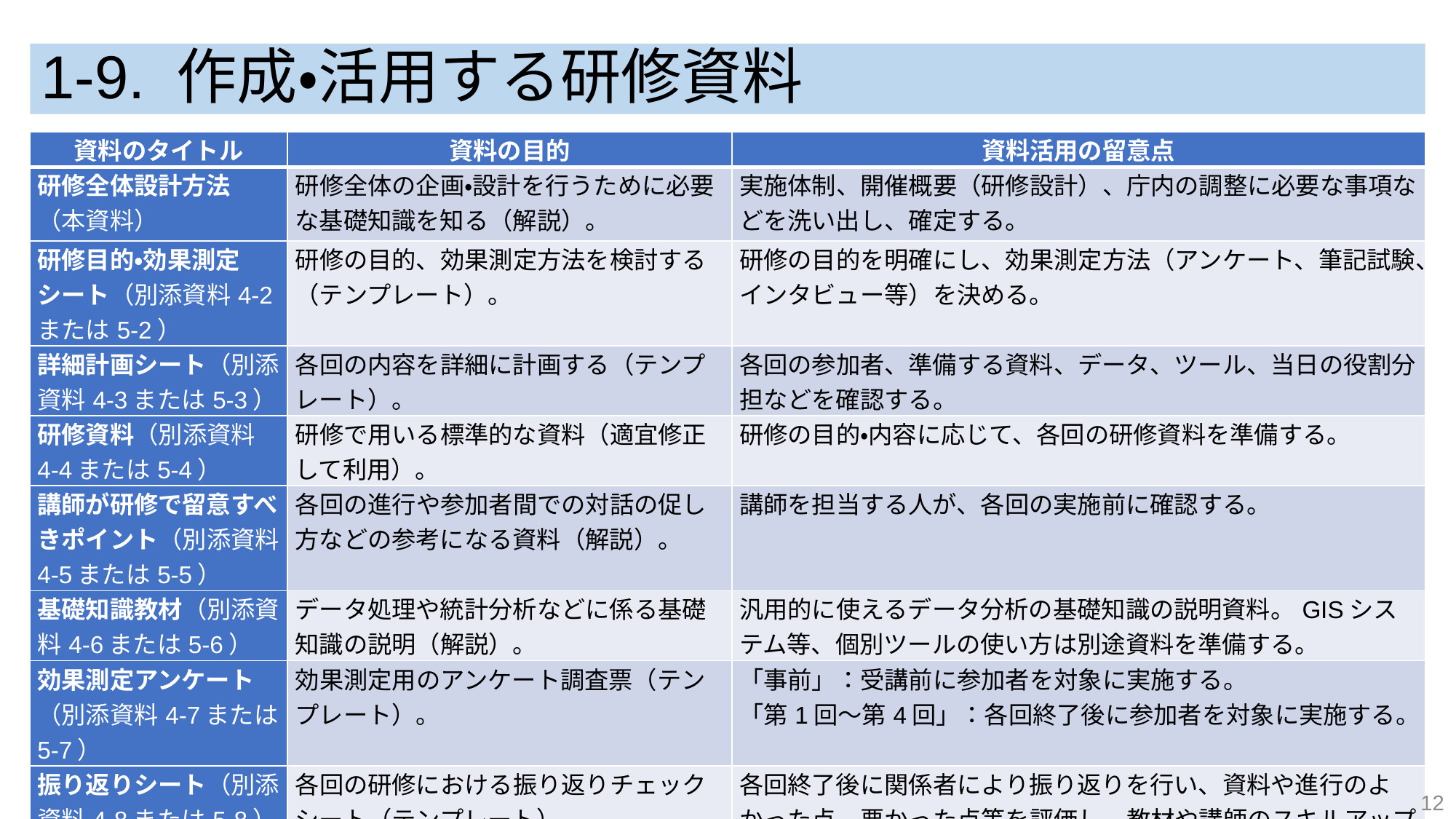

# 1-9. 作成・活用する研修資料
| 資料のタイトル | 資料の目的 | 資料活用の留意点 |
| --- | --- | --- |
| 研修全体設計方法 （本資料） | 研修全体の企画・設計を行うために必要な基礎知識を知る（解説）。 | 実施体制、開催概要（研修設計）、庁内の調整に必要な事項などを洗い出し、確定する。 |
| 研修目的・効果測定 シート（別添資料4-2または5-2） | 研修の目的、効果測定方法を検討する（テンプレート）。 | 研修の目的を明確にし、効果測定方法（アンケート、筆記試験、インタビュー等）を決める。 |
| 詳細計画シート（別添資料4-3または5-3） | 各回の内容を詳細に計画する（テンプレート）。 | 各回の参加者、準備する資料、データ、ツール、当日の役割分担などを確認する。 |
| 研修資料（別添資料4-4または5-4） | 研修で用いる標準的な資料（適宜修正して利用）。 | 研修の目的・内容に応じて、各回の研修資料を準備する。 |
| 講師が研修で留意すべきポイント（別添資料4-5または5-5） | 各回の進行や参加者間での対話の促し方などの参考になる資料（解説）。 | 講師を担当する人が、各回の実施前に確認する。 |
| 基礎知識教材（別添資料4-6または5-6） | データ処理や統計分析などに係る基礎知識の説明（解説）。 | 汎用的に使えるデータ分析の基礎知識の説明資料。GISシステム等、個別ツールの使い方は別途資料を準備する。 |
| 効果測定アンケート（別添資料4-7または5-7） | 効果測定用のアンケート調査票（テンプレート）。 | 「事前」：受講前に参加者を対象に実施する。 「第1回～第4回」：各回終了後に参加者を対象に実施する。 |
| 振り返りシート（別添資料4-8または5-8） | 各回の研修における振り返りチェックシート（テンプレート）。 | 各回終了後に関係者により振り返りを行い、資料や進行のよかった点、悪かった点等を評価し、教材や講師のスキルアップにつなげる。 |
12